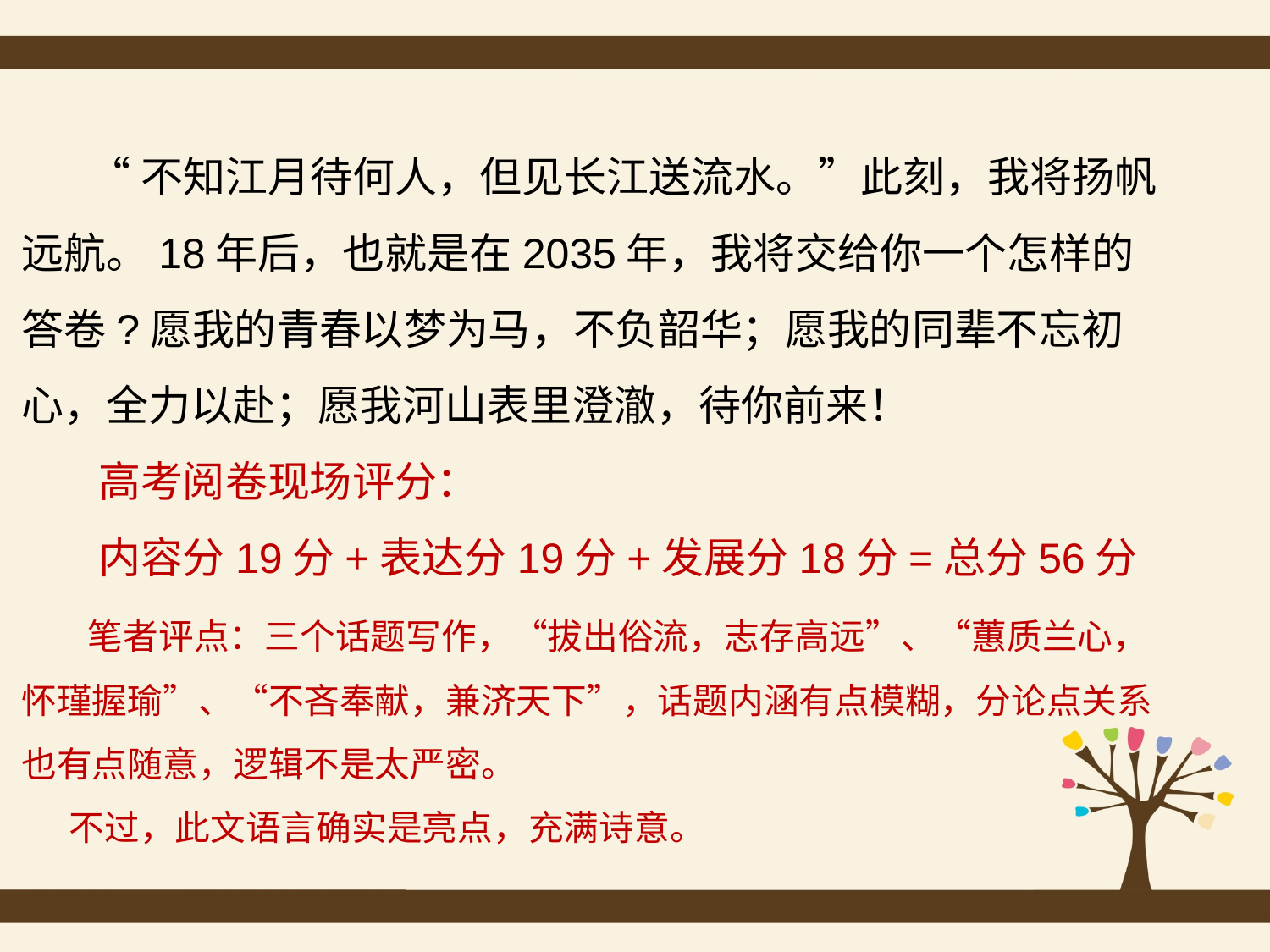

“不知江月待何人，但见长江送流水。”此刻，我将扬帆远航。18年后，也就是在2035年，我将交给你一个怎样的答卷?愿我的青春以梦为马，不负韶华；愿我的同辈不忘初心，全力以赴；愿我河山表里澄澈，待你前来！
       高考阅卷现场评分：
       内容分19分+表达分19分+发展分18分=总分56分
       笔者评点：三个话题写作，“拔出俗流，志存高远”、“蕙质兰心，怀瑾握瑜”、“不吝奉献，兼济天下”，话题内涵有点模糊，分论点关系也有点随意，逻辑不是太严密。
     不过，此文语言确实是亮点，充满诗意。